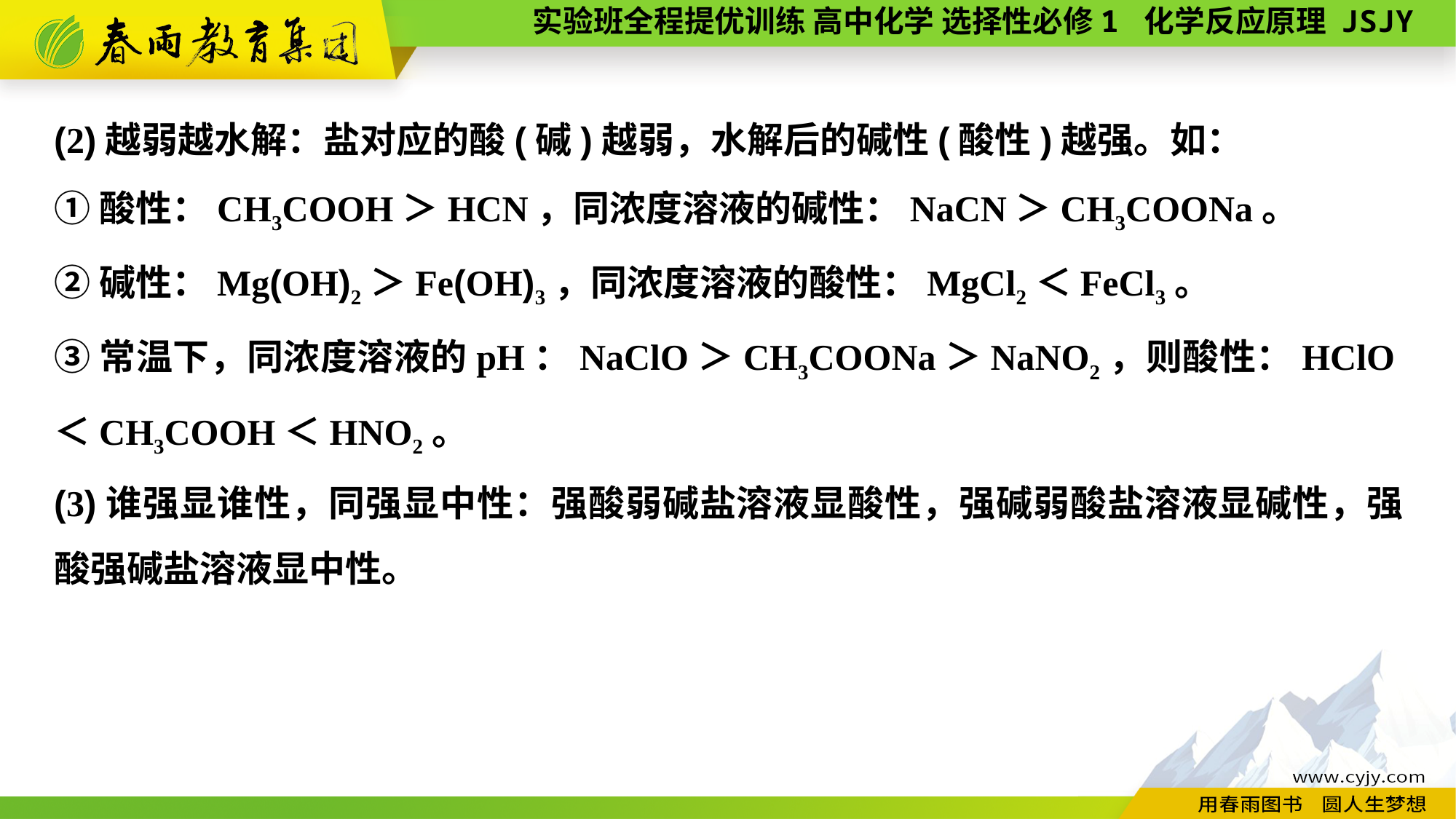

(2)越弱越水解：盐对应的酸(碱)越弱，水解后的碱性(酸性)越强。如：
①酸性：CH3COOH＞HCN，同浓度溶液的碱性：NaCN＞CH3COONa。
②碱性：Mg(OH)2＞Fe(OH)3，同浓度溶液的酸性：MgCl2＜FeCl3。
③常温下，同浓度溶液的pH：NaClO＞CH3COONa＞NaNO2，则酸性：HClO＜CH3COOH＜HNO2。
(3)谁强显谁性，同强显中性：强酸弱碱盐溶液显酸性，强碱弱酸盐溶液显碱性，强酸强碱盐溶液显中性。